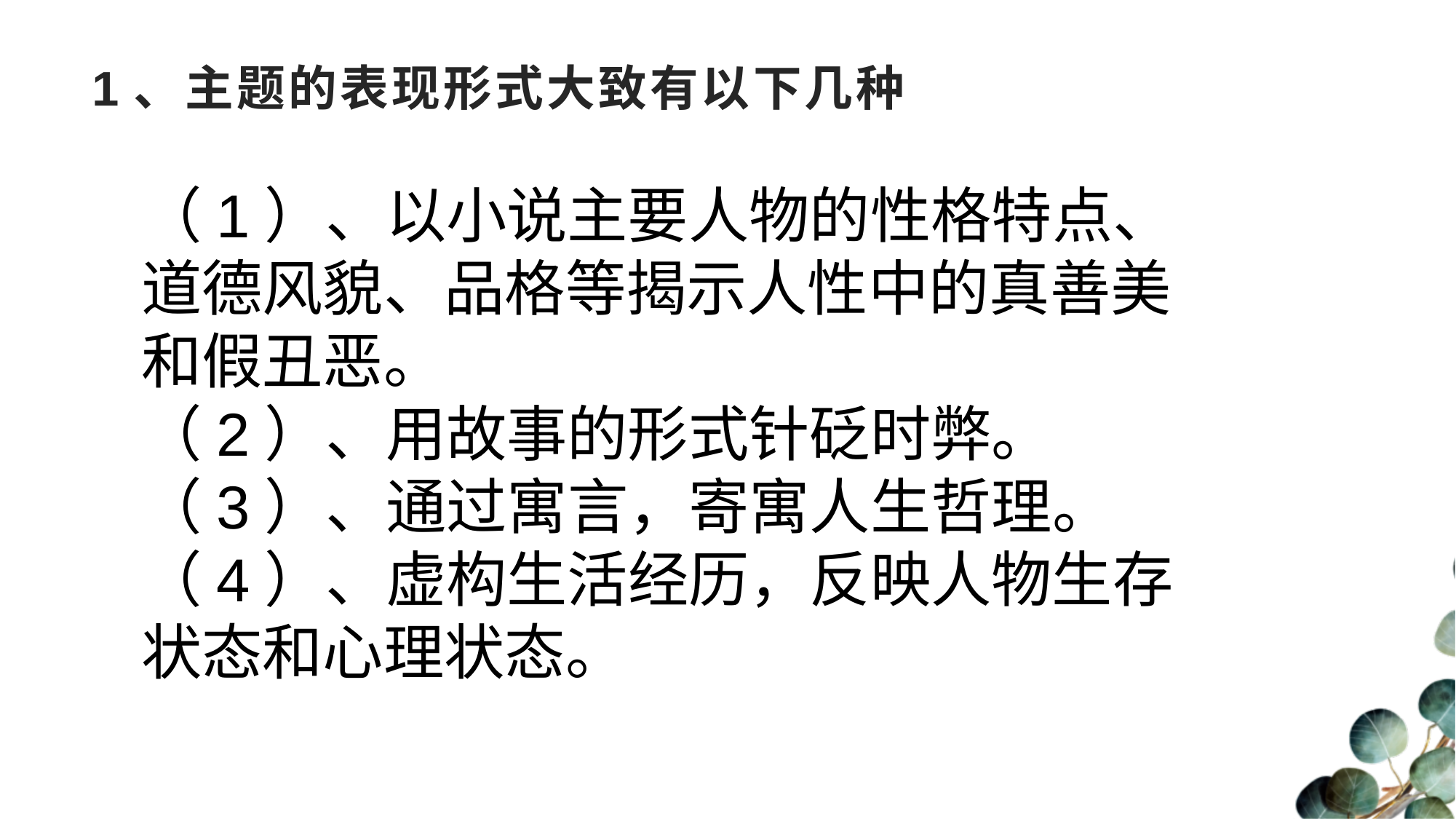

# 1、主题的表现形式大致有以下几种
（1）、以小说主要人物的性格特点、道德风貌、品格等揭示人性中的真善美和假丑恶。
（2）、用故事的形式针砭时弊。
（3）、通过寓言，寄寓人生哲理。
（4）、虚构生活经历，反映人物生存状态和心理状态。